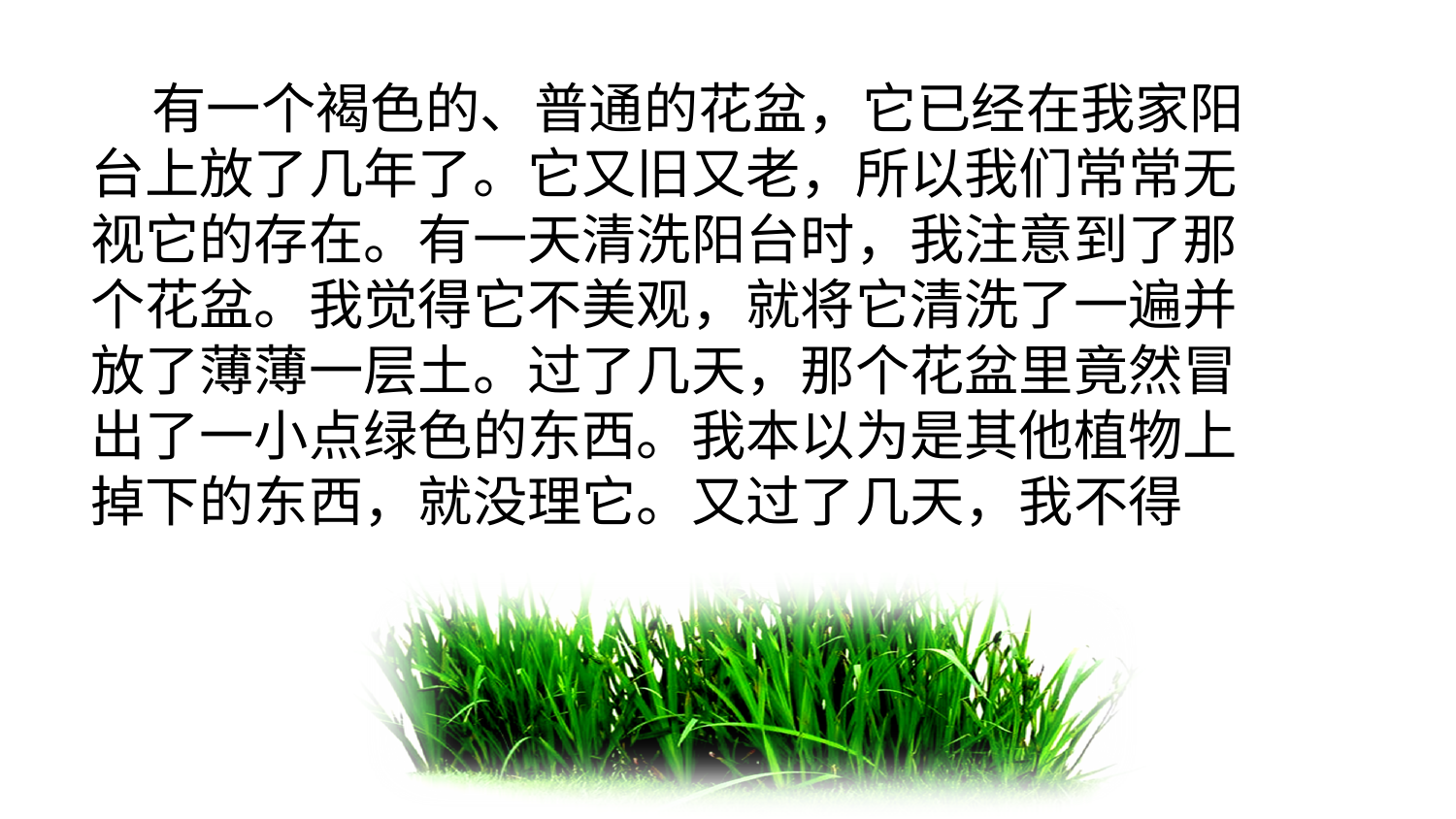

有一个褐色的、普通的花盆，它已经在我家阳台上放了几年了。它又旧又老，所以我们常常无视它的存在。有一天清洗阳台时，我注意到了那个花盆。我觉得它不美观，就将它清洗了一遍并放了薄薄一层土。过了几天，那个花盆里竟然冒出了一小点绿色的东西。我本以为是其他植物上掉下的东西，就没理它。又过了几天，我不得